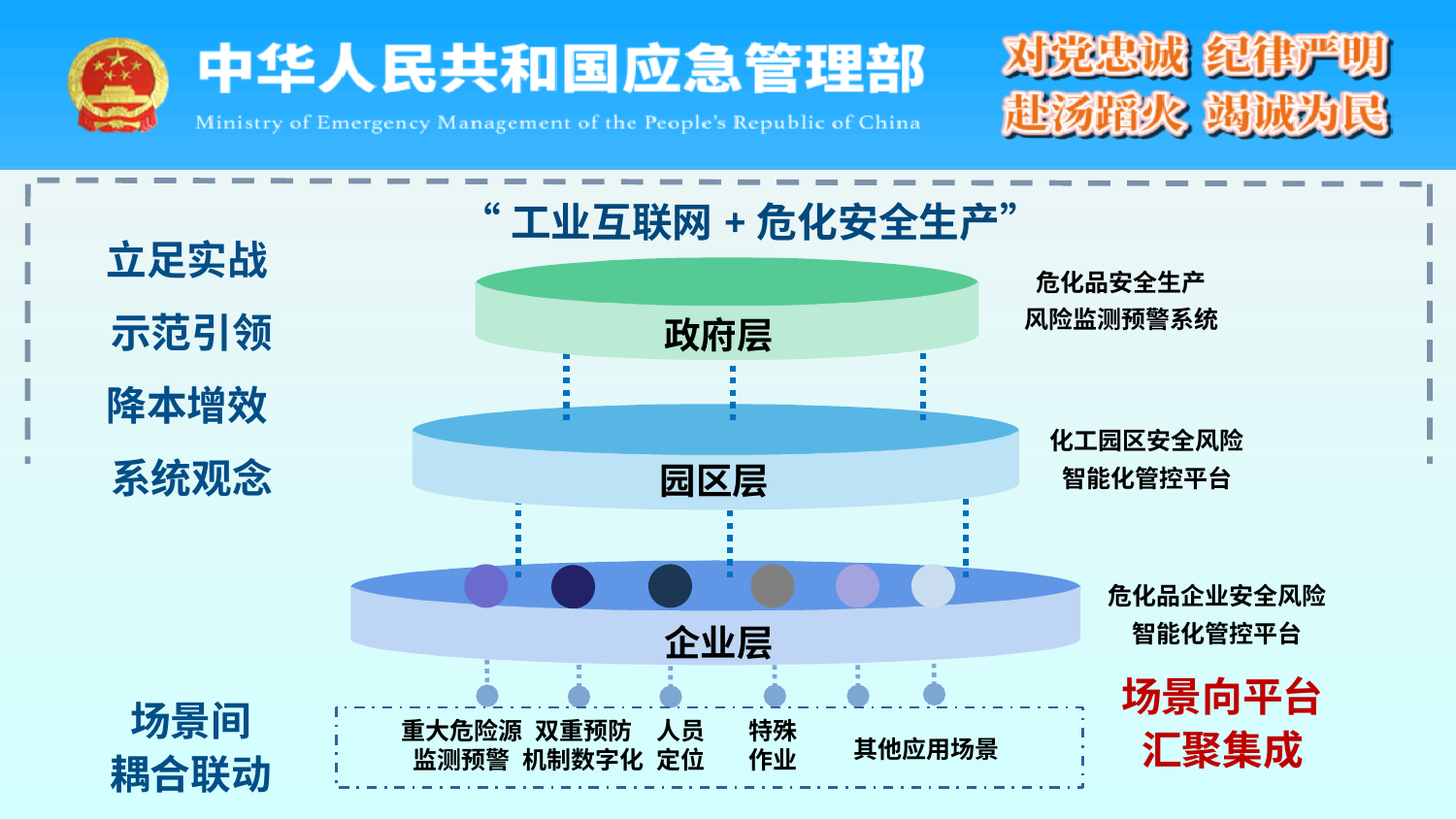

“工业互联网+危化安全生产”
立足实战
示范引领
降本增效
系统观念
危化品安全生产
风险监测预警系统

政府层

化工园区安全风险
智能化管控平台

园区层

危化品企业安全风险
智能化管控平台

企业层
场景向平台
汇聚集成
场景间
耦合联动

重大危险源监测预警
双重预防
机制数字化
人员
定位
特殊作业
其他应用场景
73